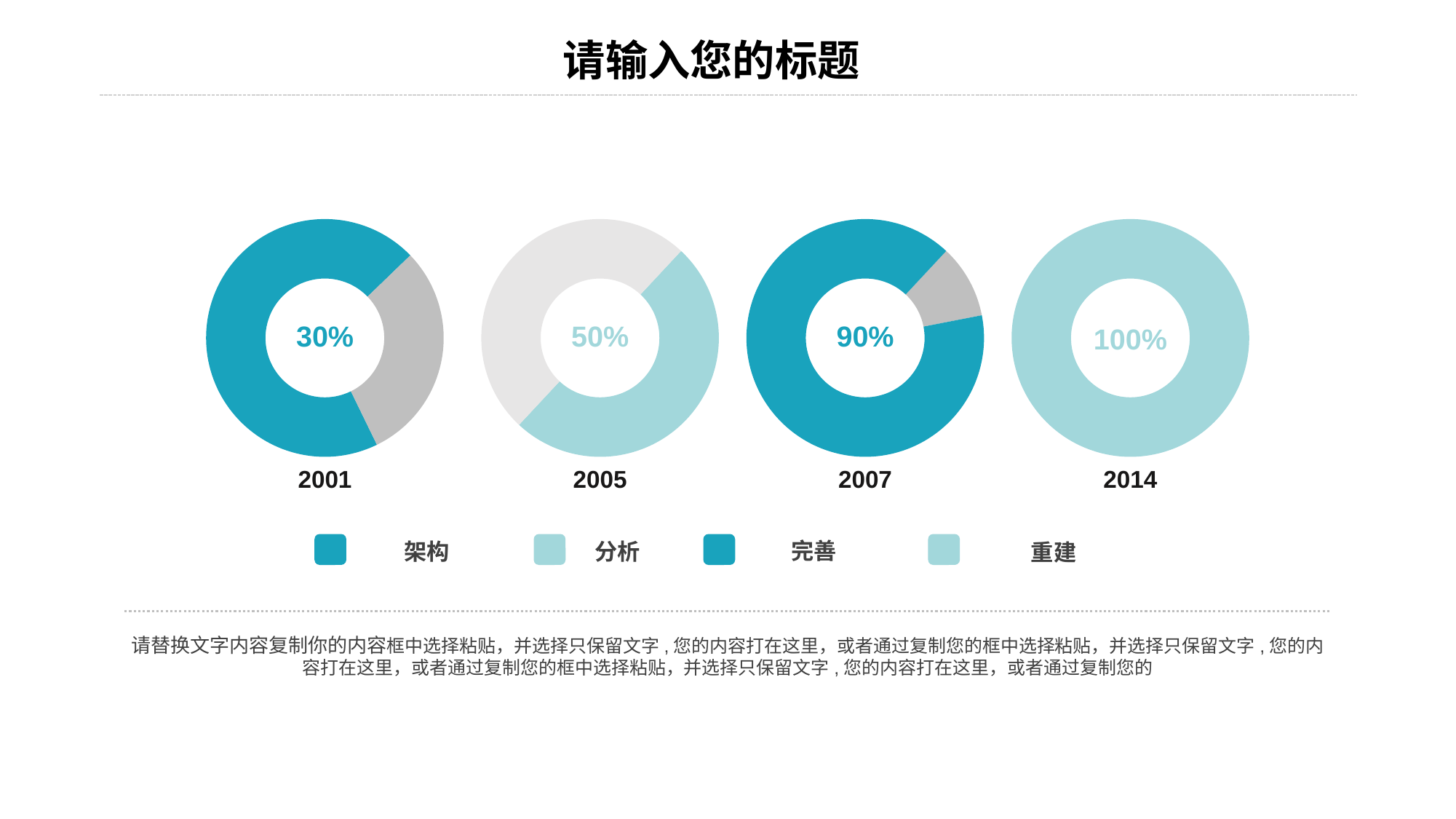

### Chart

| Category | Sales |
|---|---|
| 1st Qtr | 70.0 |
| 2nd Qtr | 30.0 |
30%

### Chart

| Category | Sales |
|---|---|
| 1st Qtr | 30.0 |
| 2nd Qtr | 30.0 |
50%

### Chart

| Category | Sales |
|---|---|
| 1st Qtr | 10.0 |
| 2nd Qtr | 90.0 |
90%

### Chart

| Category | Sales |
|---|---|
| 1st Qtr | 0.0 |
| 2nd Qtr | 100.0 |
100%
2001
2005
2007
2014

架构

分析

完善

重建
请替换文字内容复制你的内容框中选择粘贴，并选择只保留文字,您的内容打在这里，或者通过复制您的框中选择粘贴，并选择只保留文字,您的内容打在这里，或者通过复制您的框中选择粘贴，并选择只保留文字,您的内容打在这里，或者通过复制您的